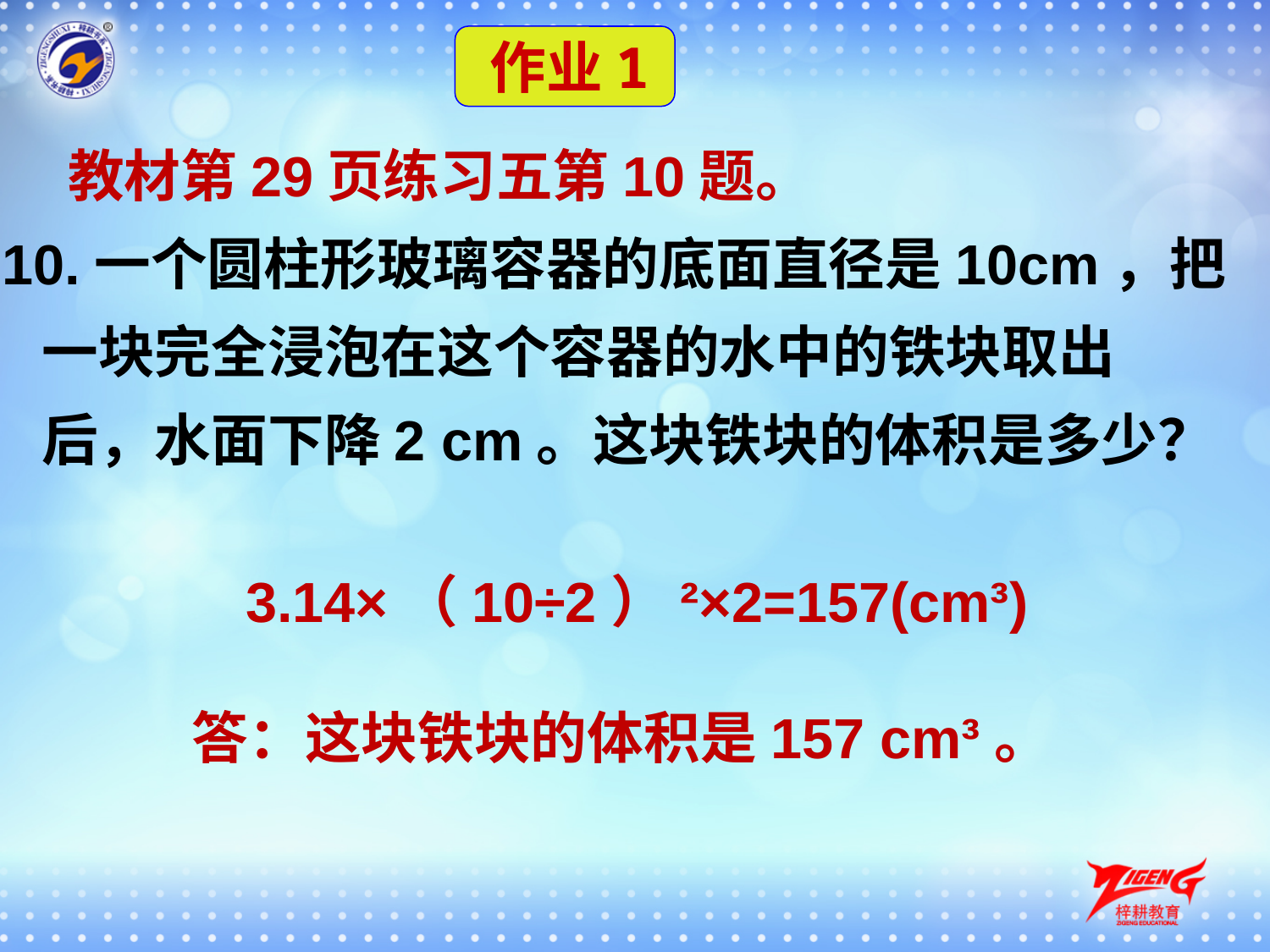

作业1
    教材第29页练习五第10题。
10.一个圆柱形玻璃容器的底面直径是10cm，把
  一块完全浸泡在这个容器的水中的铁块取出
  后，水面下降2 cm。这块铁块的体积是多少？
     3.14×（10÷2）²×2=157(cm³)
答：这块铁块的体积是157 cm³。